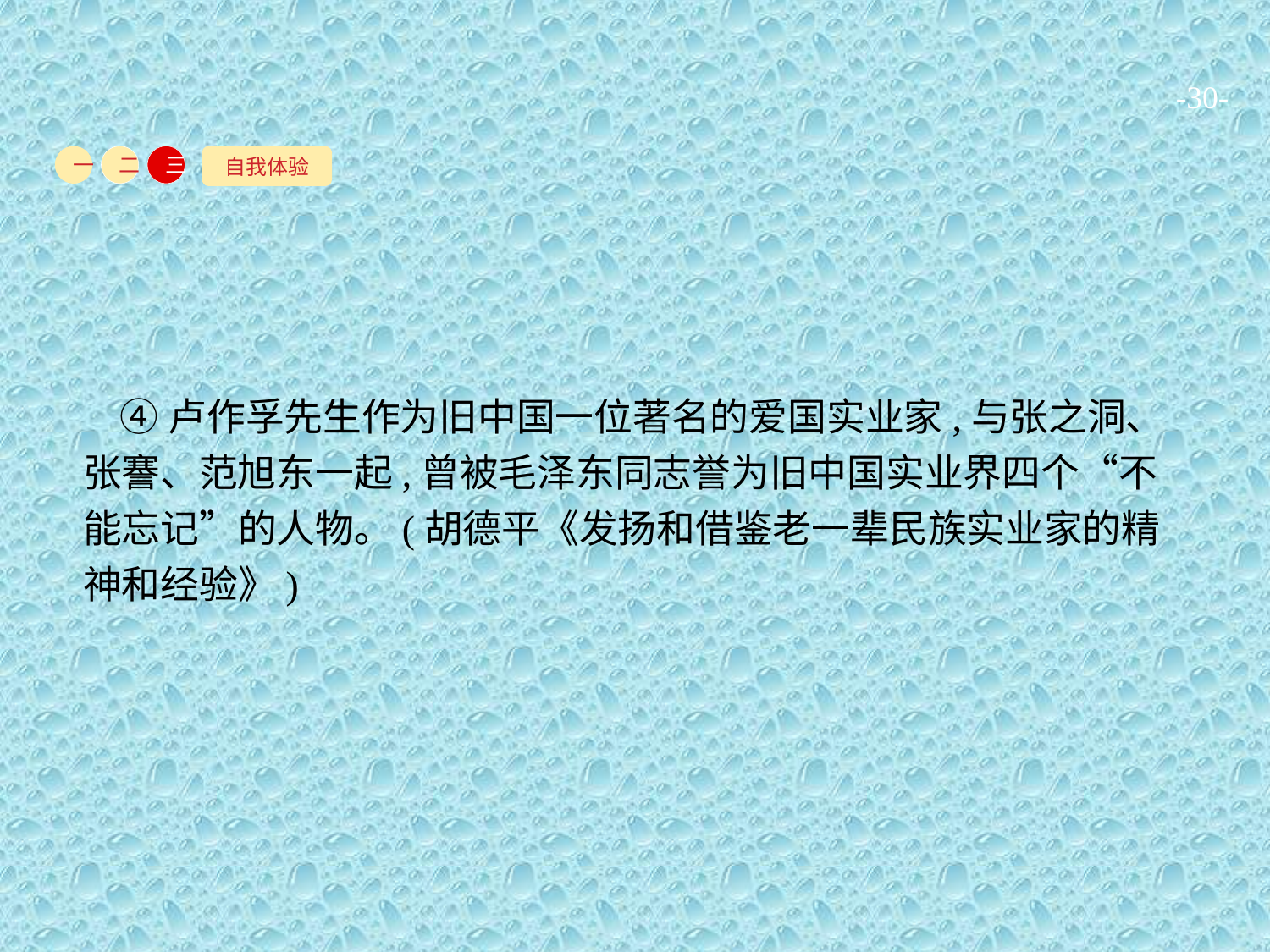

-30-
自我体验
一
二
三
④卢作孚先生作为旧中国一位著名的爱国实业家,与张之洞、张謇、范旭东一起,曾被毛泽东同志誉为旧中国实业界四个“不能忘记”的人物。(胡德平《发扬和借鉴老一辈民族实业家的精神和经验》)